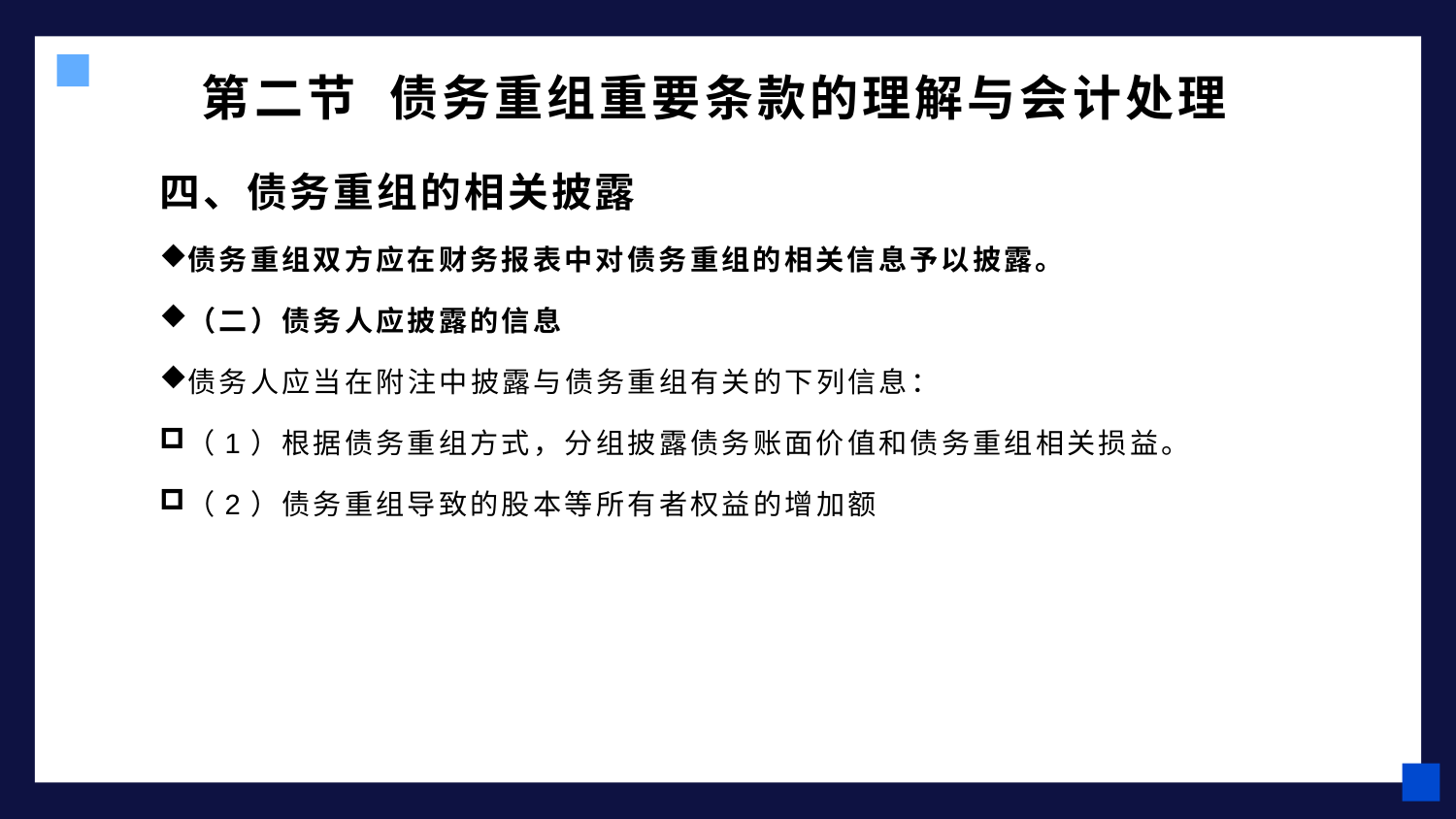

# 第二节  债务重组重要条款的理解与会计处理
四、债务重组的相关披露
债务重组双方应在财务报表中对债务重组的相关信息予以披露。
（二）债务人应披露的信息
债务人应当在附注中披露与债务重组有关的下列信息：
（1）根据债务重组方式，分组披露债务账面价值和债务重组相关损益。
（2）债务重组导致的股本等所有者权益的增加额